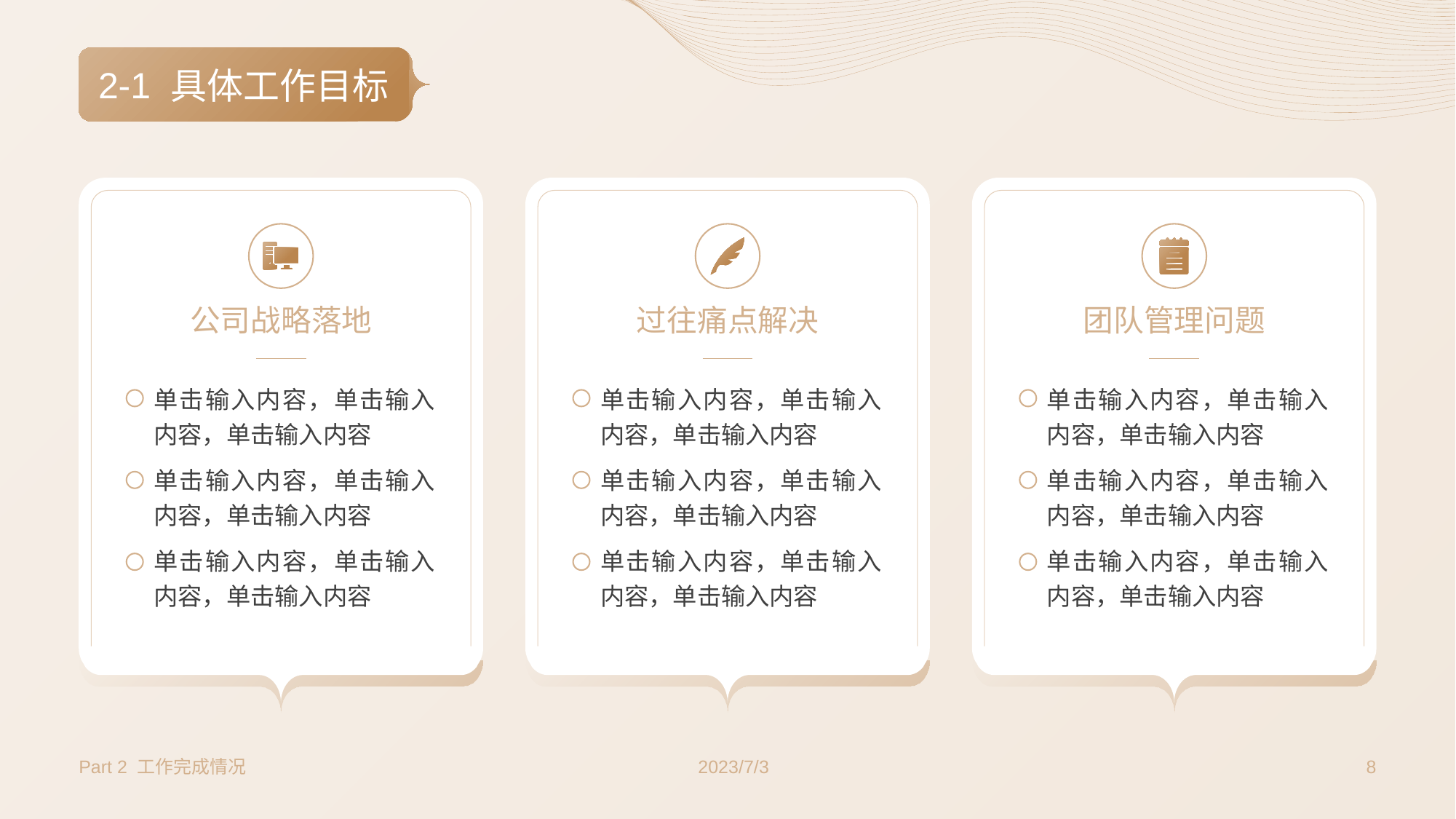

2-1
# 具体工作目标

公司战略落地
单击输入内容，单击输入内容，单击输入内容

单击输入内容，单击输入内容，单击输入内容

单击输入内容，单击输入内容，单击输入内容

过往痛点解决
单击输入内容，单击输入内容，单击输入内容

单击输入内容，单击输入内容，单击输入内容

单击输入内容，单击输入内容，单击输入内容

团队管理问题
单击输入内容，单击输入内容，单击输入内容

单击输入内容，单击输入内容，单击输入内容

单击输入内容，单击输入内容，单击输入内容

Part 2 工作完成情况
2023/7/3
8